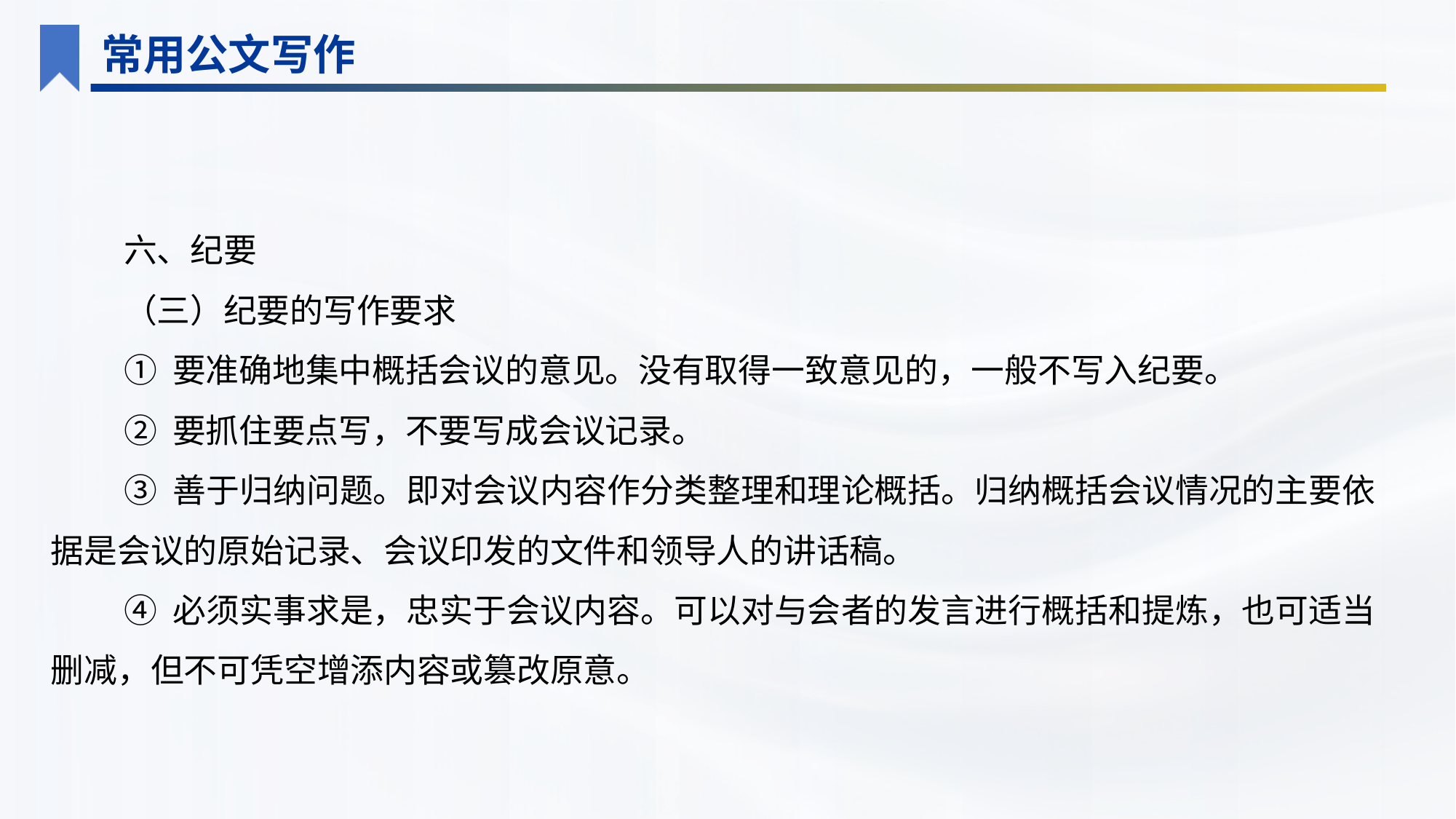

常用公文写作
六、纪要
（三）纪要的写作要求
① 要准确地集中概括会议的意见。没有取得一致意见的，一般不写入纪要。
② 要抓住要点写，不要写成会议记录。
③ 善于归纳问题。即对会议内容作分类整理和理论概括。归纳概括会议情况的主要依据是会议的原始记录、会议印发的文件和领导人的讲话稿。
④ 必须实事求是，忠实于会议内容。可以对与会者的发言进行概括和提炼，也可适当删减，但不可凭空增添内容或篡改原意。